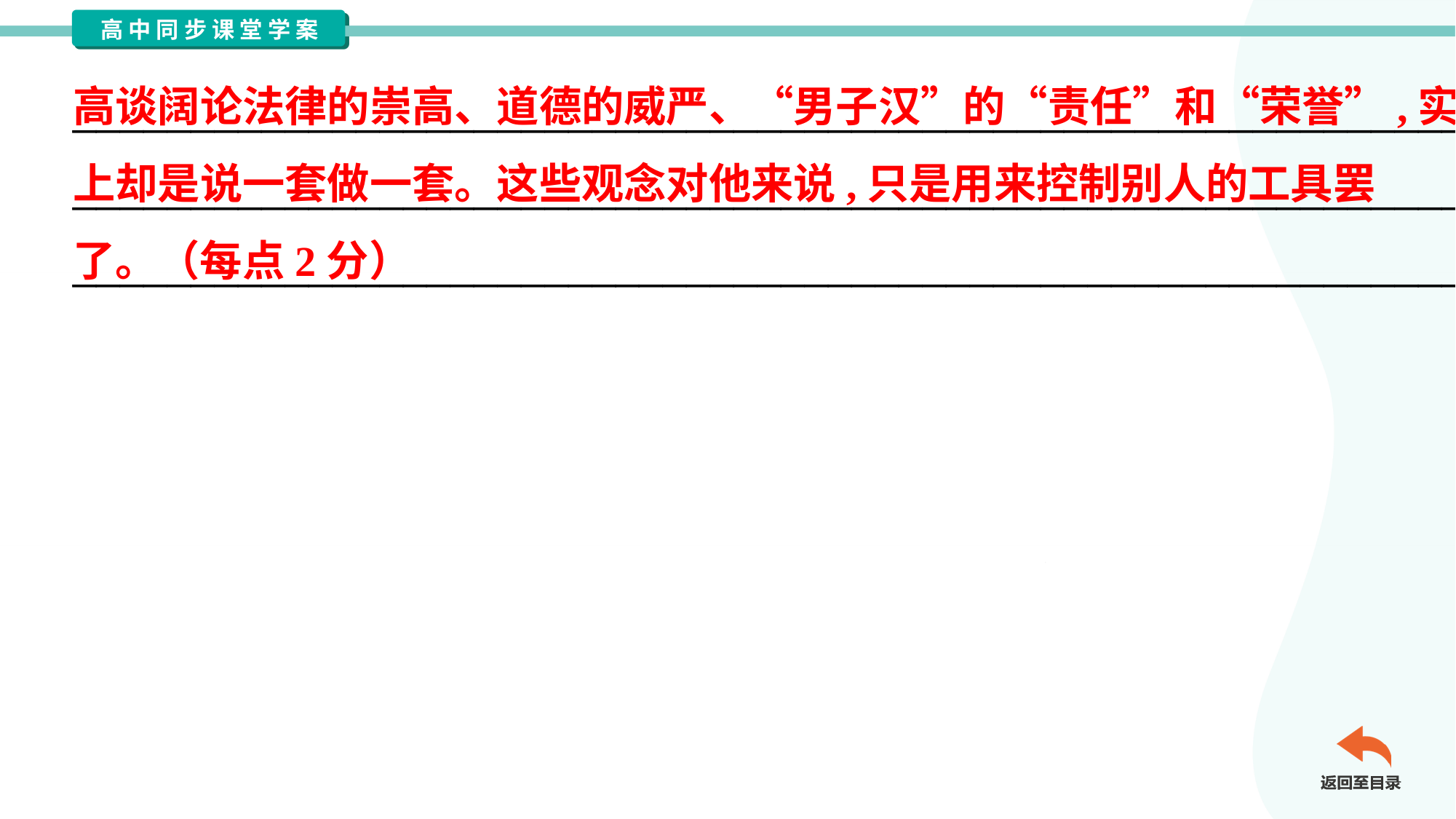

高谈阔论法律的崇高、道德的威严、“男子汉”的“责任”和“荣誉”,实际
上却是说一套做一套。这些观念对他来说,只是用来控制别人的工具罢
了。（每点2分）
_____________________________________________________________
_____________________________________________________________
_____________________________________________________________